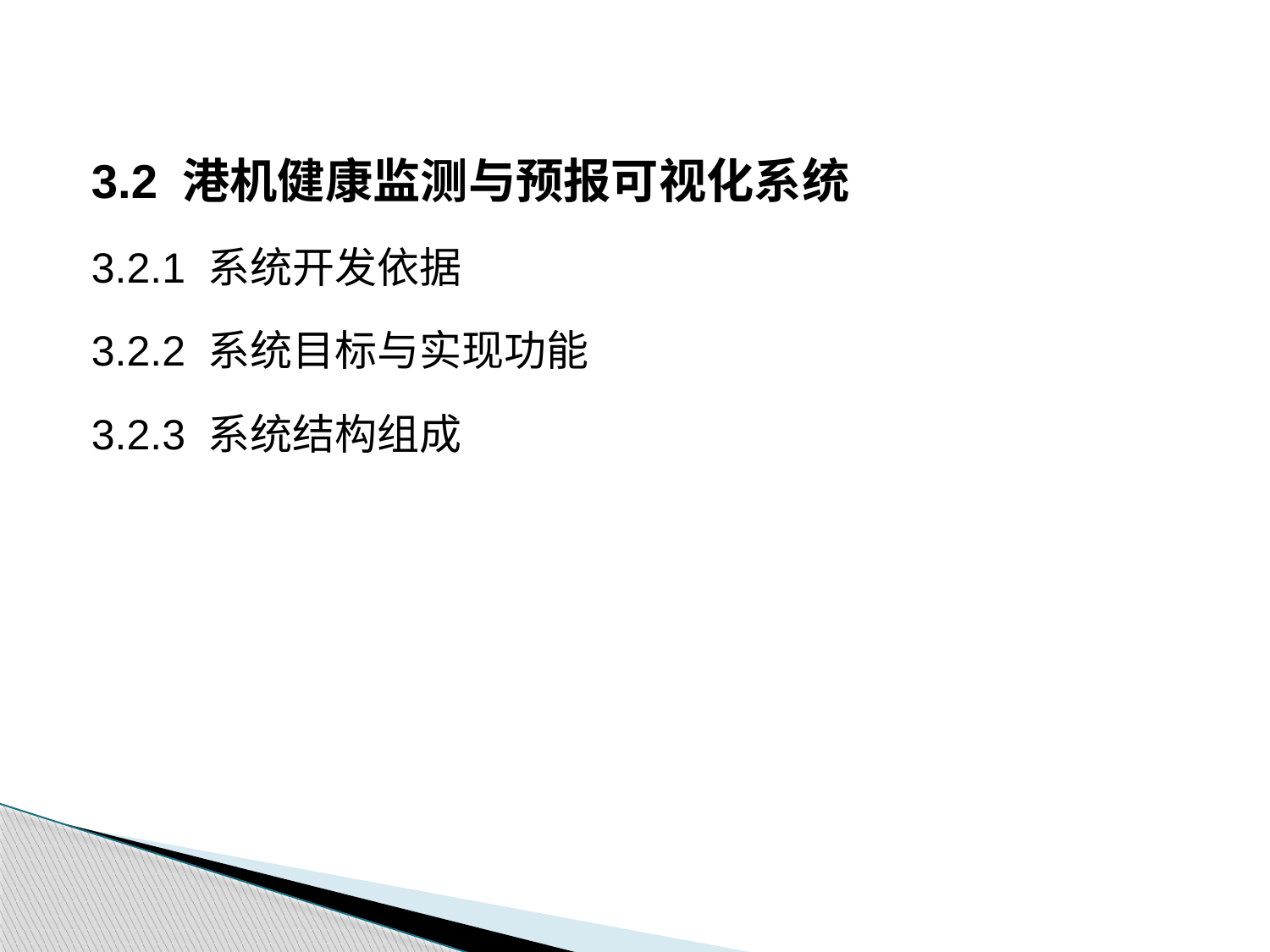

3.2 港机健康监测与预报可视化系统
3.2.1 系统开发依据
3.2.2 系统目标与实现功能
3.2.3 系统结构组成